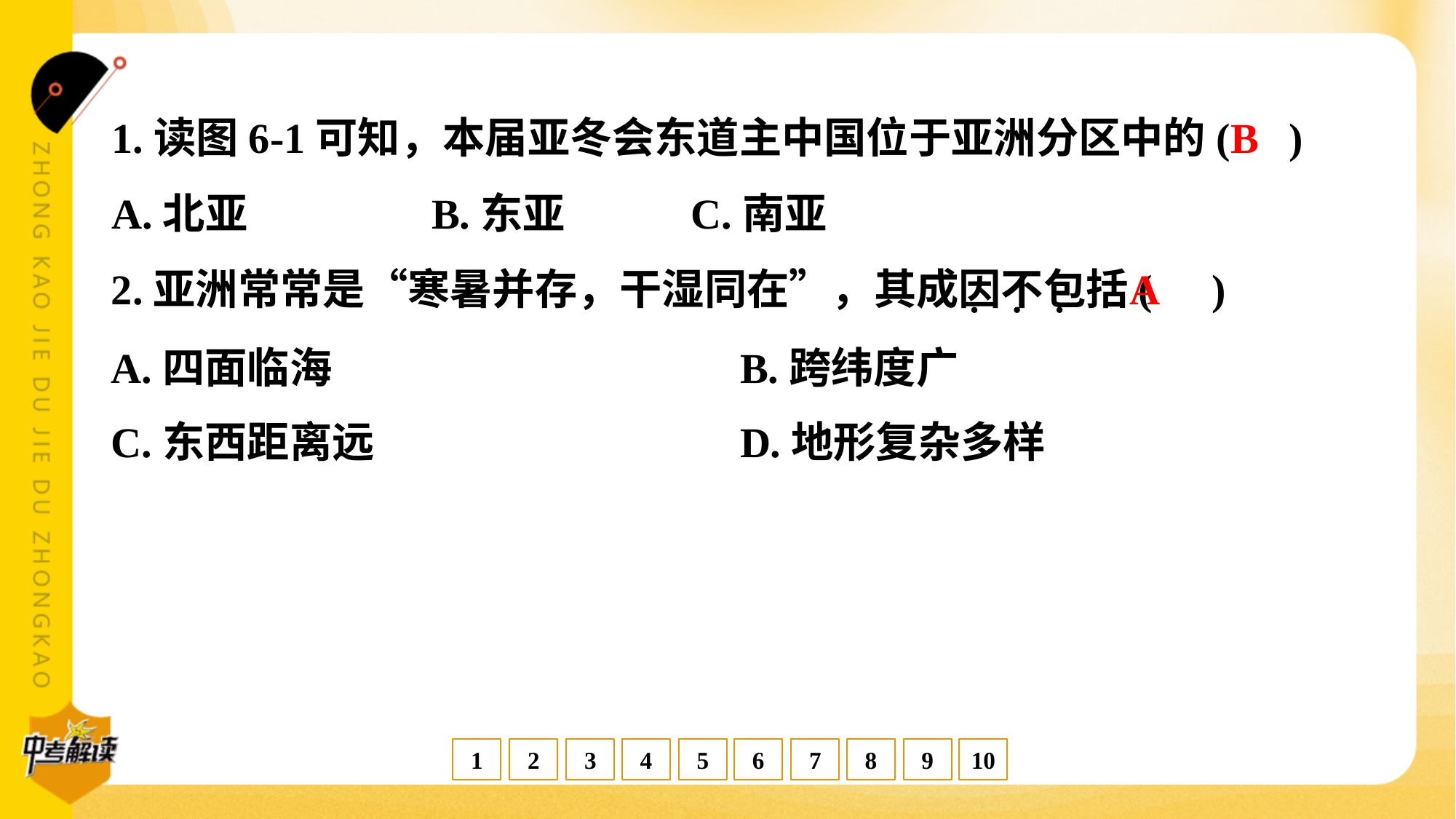

B
1.读图6-1可知，本届亚冬会东道主中国位于亚洲分区中的(     )
A.北亚                  B.东亚            C.南亚	           D.中亚
A
2.亚洲常常是“寒暑并存，干湿同在”，其成因不包括(     )

A.四面临海	B.跨纬度广
C.东西距离远	D.地形复杂多样